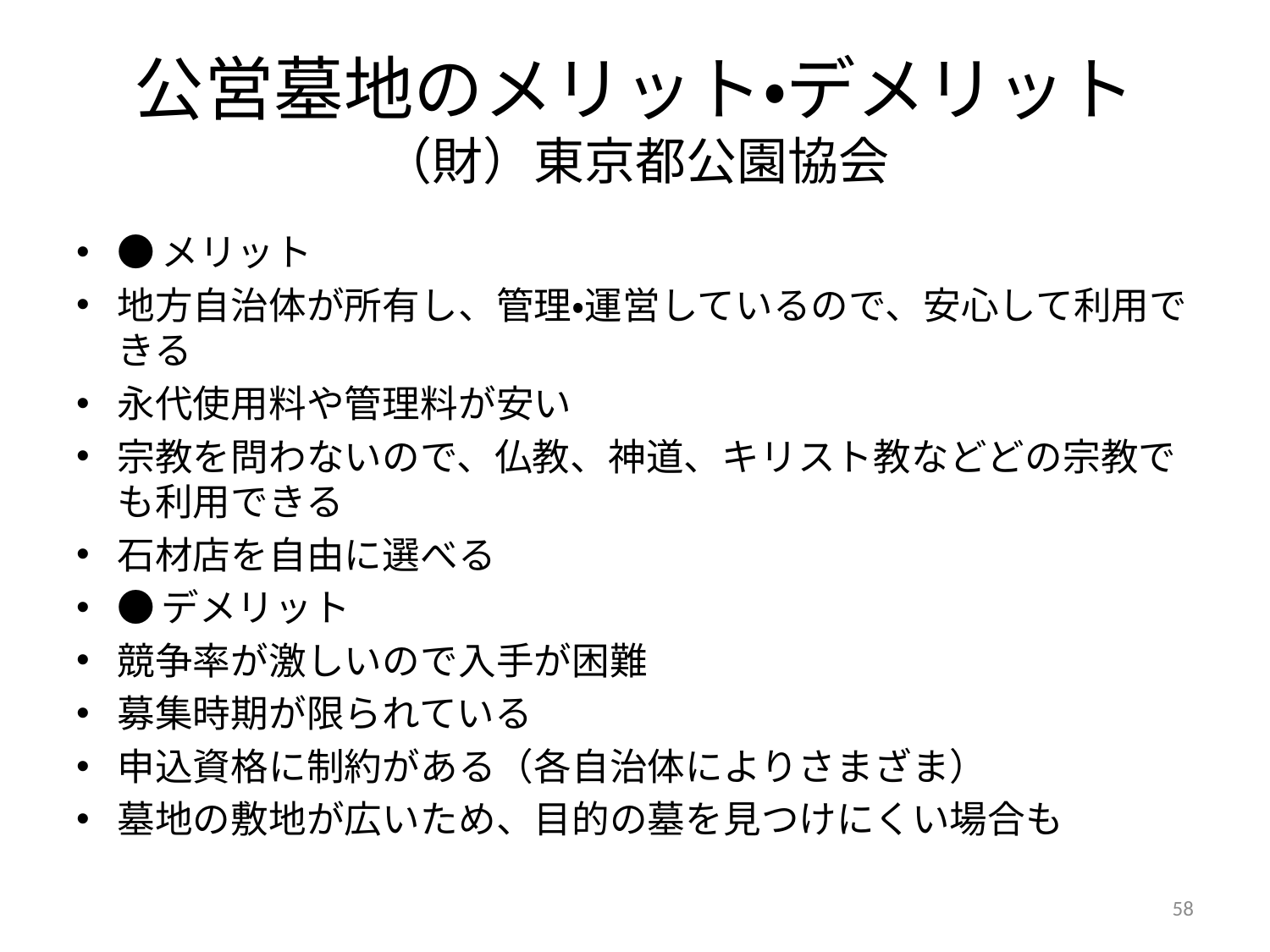

# 公営墓地のメリット・デメリット （財）東京都公園協会
●メリット
地方自治体が所有し、管理・運営しているので、安心して利用できる
永代使用料や管理料が安い
宗教を問わないので、仏教、神道、キリスト教などどの宗教でも利用できる
石材店を自由に選べる
●デメリット
競争率が激しいので入手が困難
募集時期が限られている
申込資格に制約がある（各自治体によりさまざま）
墓地の敷地が広いため、目的の墓を見つけにくい場合も

58